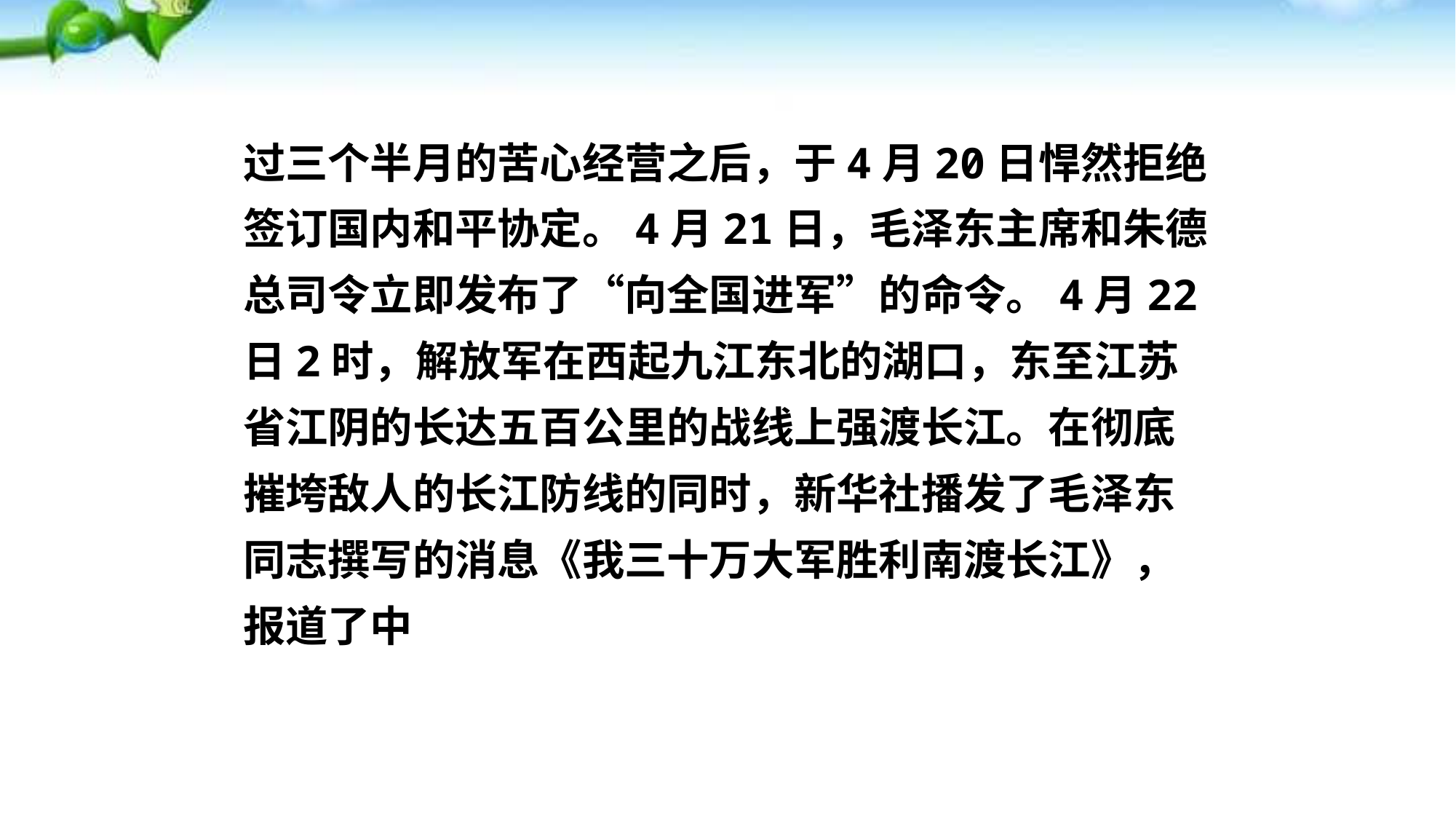

过三个半月的苦心经营之后，于4月20日悍然拒绝签订国内和平协定。4月21日，毛泽东主席和朱德总司令立即发布了“向全国进军”的命令。4月22日2时，解放军在西起九江东北的湖口，东至江苏省江阴的长达五百公里的战线上强渡长江。在彻底摧垮敌人的长江防线的同时，新华社播发了毛泽东同志撰写的消息《我三十万大军胜利南渡长江》，报道了中